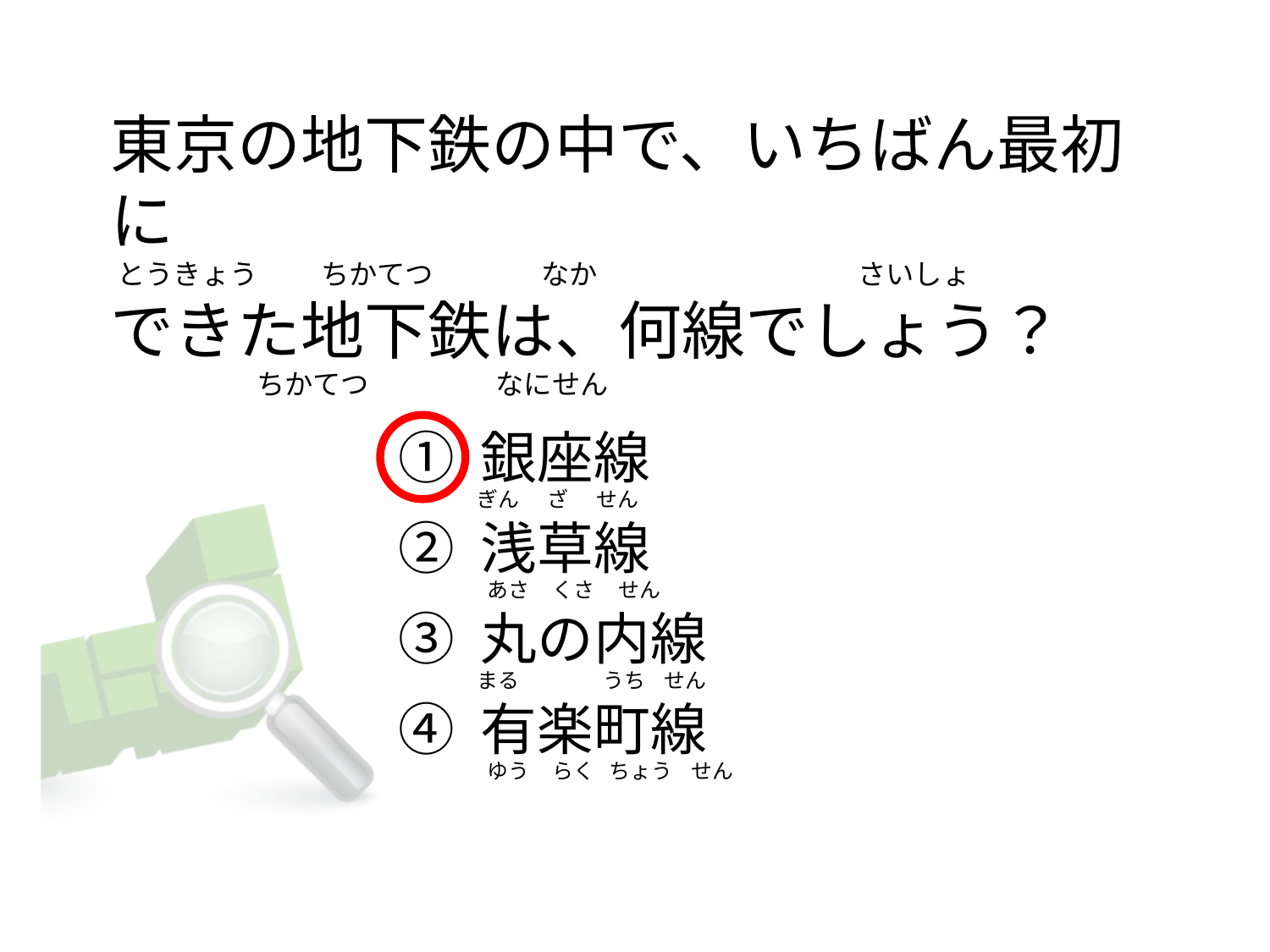

# 東京の地下鉄の中で、いちばん最初に  とうきょう          ちかてつ                 なか                                         さいしょ できた地下鉄は、何線でしょう？                        ちかてつ                    なにせん

① 銀座線
② 浅草線
③ 丸の内線
④ 有楽町線
ぎん      ざ      せん
 あさ     くさ     せん
まる                  うち    せん
 ゆう     らく   ちょう    せん